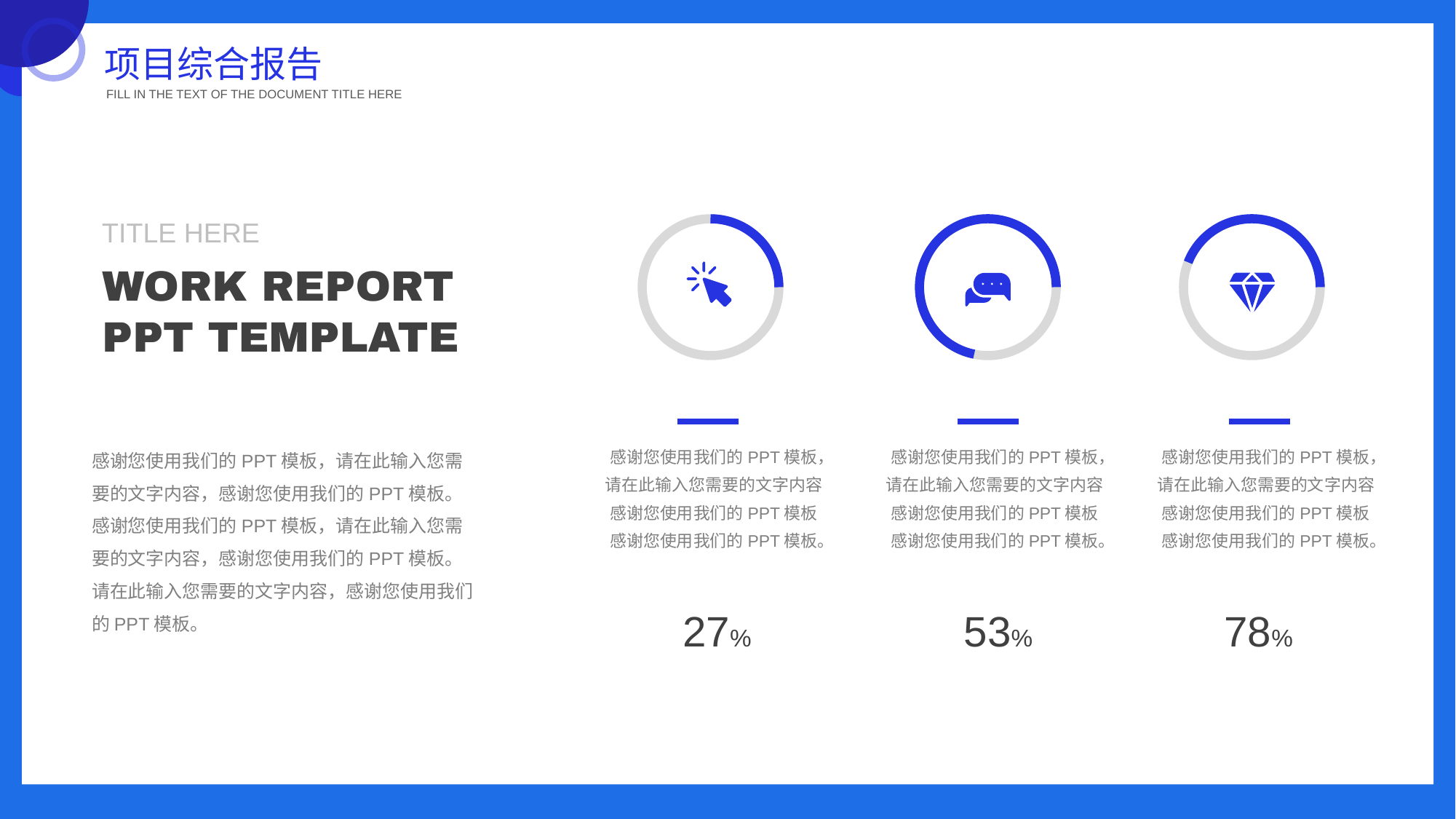

项目综合报告
FILL IN THE TEXT OF THE DOCUMENT TITLE HERE
TITLE HERE

WORK REPORT
PPT TEMPLATE

感谢您使用我们的PPT模板，请在此输入您需要的文字内容，感谢您使用我们的PPT模板。感谢您使用我们的PPT模板，请在此输入您需要的文字内容，感谢您使用我们的PPT模板。
请在此输入您需要的文字内容，感谢您使用我们的PPT模板。
感谢您使用我们的PPT模板，请在此输入您需要的文字内容感谢您使用我们的PPT模板感谢您使用我们的PPT模板。
感谢您使用我们的PPT模板，请在此输入您需要的文字内容感谢您使用我们的PPT模板感谢您使用我们的PPT模板。
感谢您使用我们的PPT模板，请在此输入您需要的文字内容感谢您使用我们的PPT模板感谢您使用我们的PPT模板。
27%
53%
78%